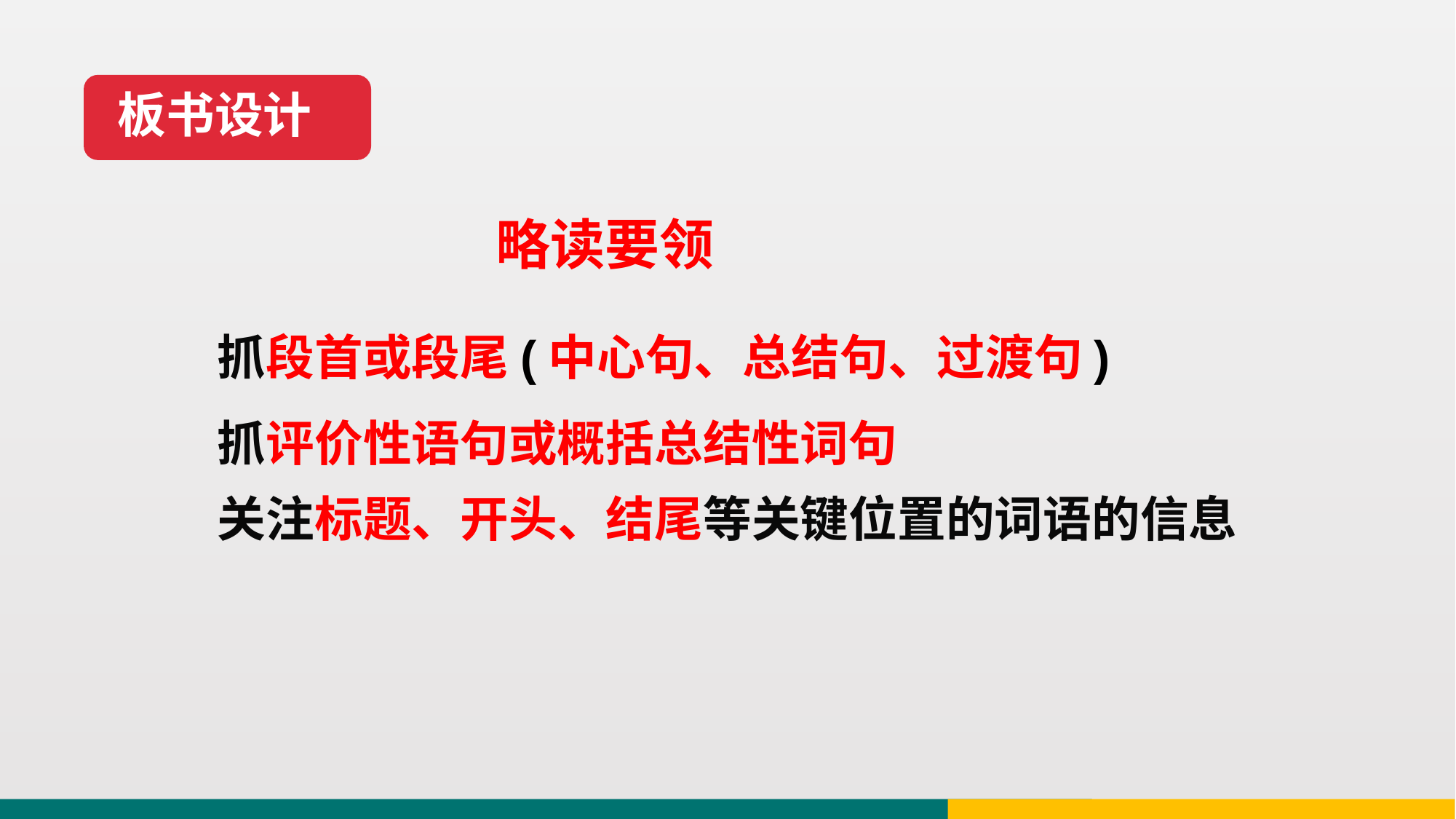

板书设计
略读要领
抓段首或段尾(中心句、总结句、过渡句)
抓评价性语句或概括总结性词句
关注标题、开头、结尾等关键位置的词语的信息